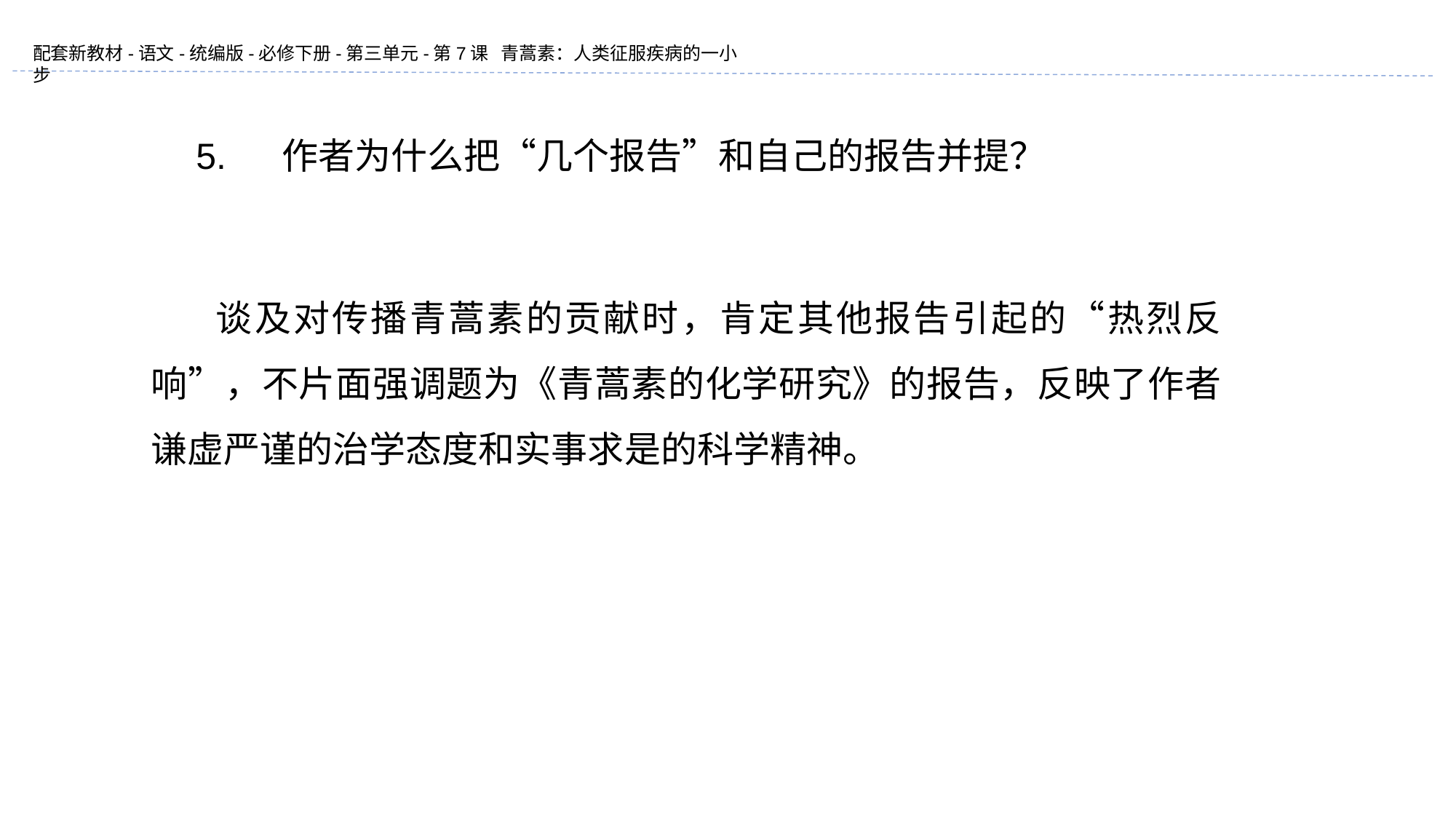

5. 　作者为什么把“几个报告”和自己的报告并提？
谈及对传播青蒿素的贡献时，肯定其他报告引起的“热烈反响”，不片面强调题为《青蒿素的化学研究》的报告，反映了作者谦虚严谨的治学态度和实事求是的科学精神。